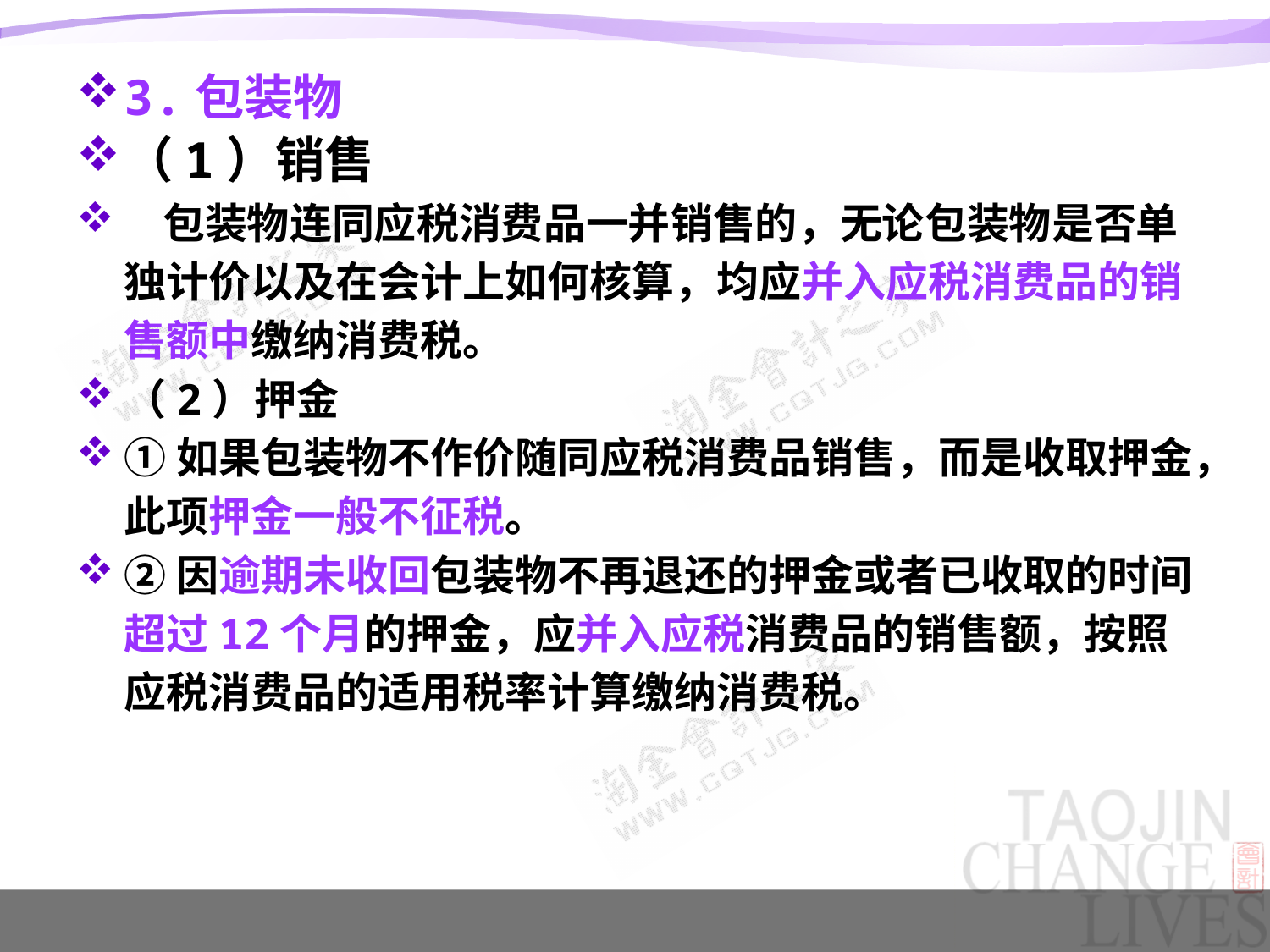

3.包装物
（1）销售
   包装物连同应税消费品一并销售的，无论包装物是否单独计价以及在会计上如何核算，均应并入应税消费品的销售额中缴纳消费税。
（2）押金
①如果包装物不作价随同应税消费品销售，而是收取押金，此项押金一般不征税。
②因逾期未收回包装物不再退还的押金或者已收取的时间超过12个月的押金，应并入应税消费品的销售额，按照应税消费品的适用税率计算缴纳消费税。